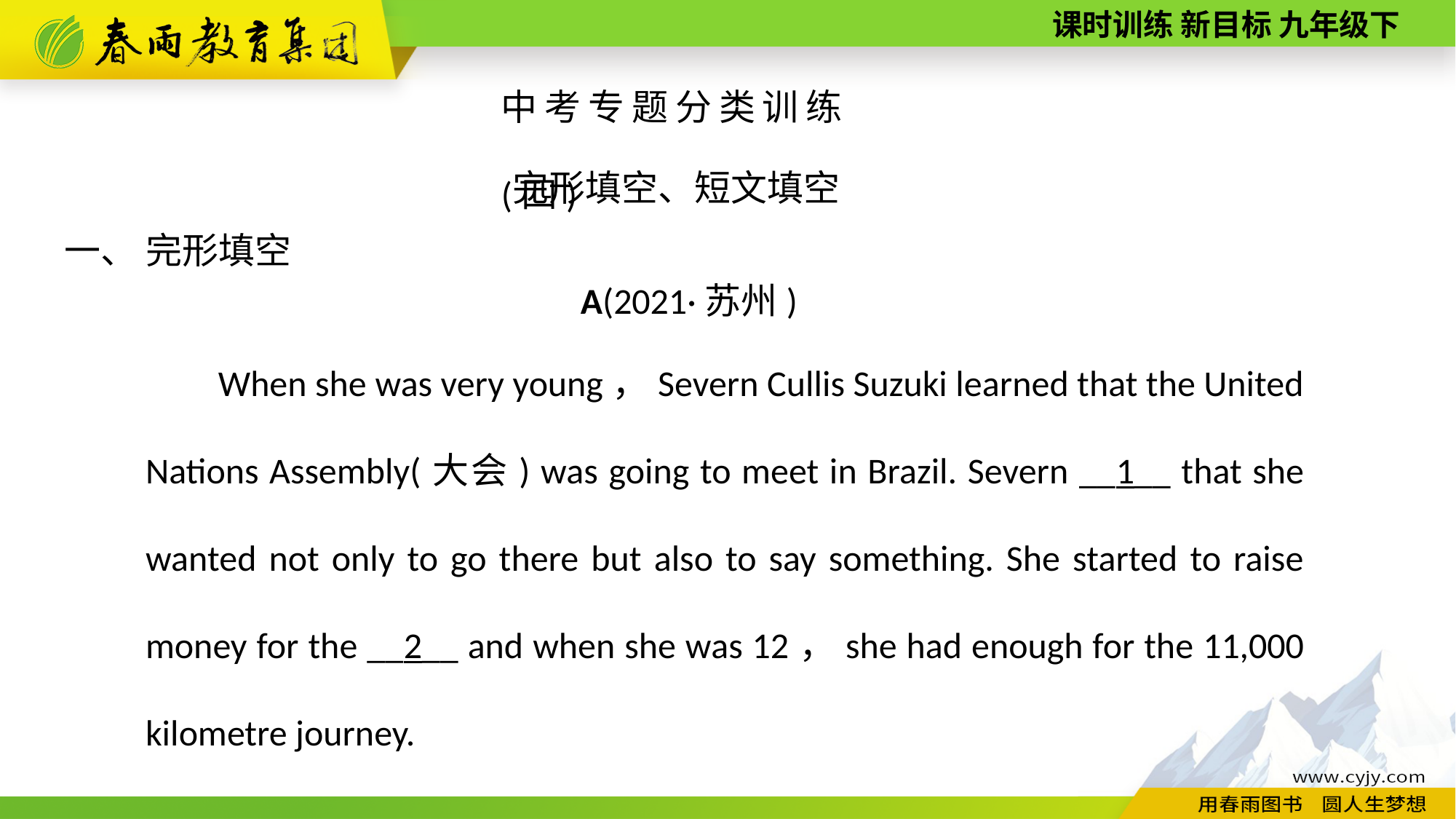

中考专题分类训练(四)
完形填空、短文填空
一、 完形填空
A(2021·苏州)
When she was very young，Severn Cullis Suzuki learned that the United Nations Assembly(大会) was going to meet in Brazil. Severn __1__ that she wanted not only to go there but also to say something. She started to raise money for the __2__ and when she was 12，she had enough for the 11,000 kilometre journey.